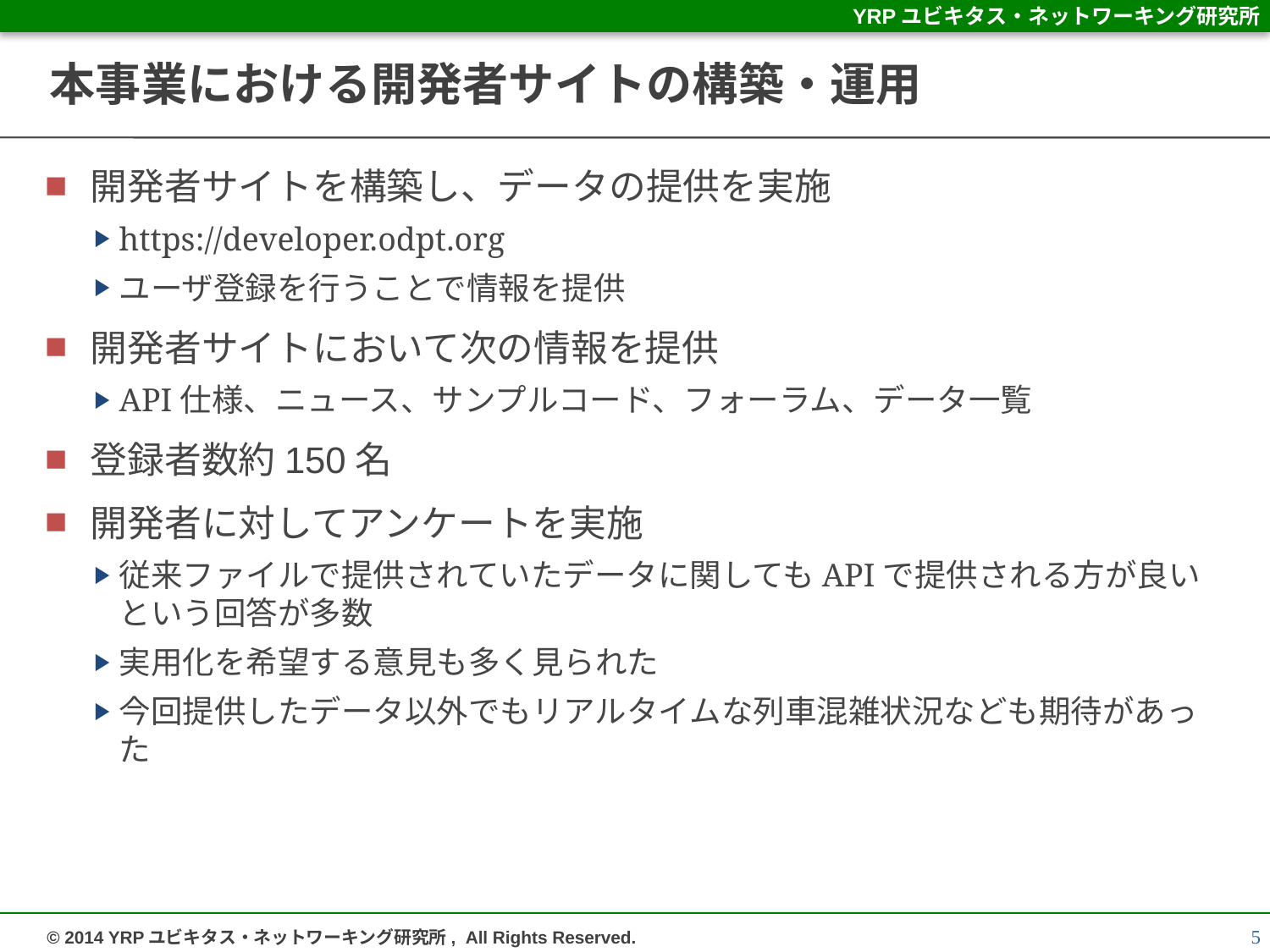

# 本事業における開発者サイトの構築・運用
開発者サイトを構築し、データの提供を実施
https://developer.odpt.org
ユーザ登録を行うことで情報を提供
開発者サイトにおいて次の情報を提供
API仕様、ニュース、サンプルコード、フォーラム、データ一覧
登録者数約150名
開発者に対してアンケートを実施
従来ファイルで提供されていたデータに関してもAPIで提供される方が良いという回答が多数
実用化を希望する意見も多く見られた
今回提供したデータ以外でもリアルタイムな列車混雑状況なども期待があった
5